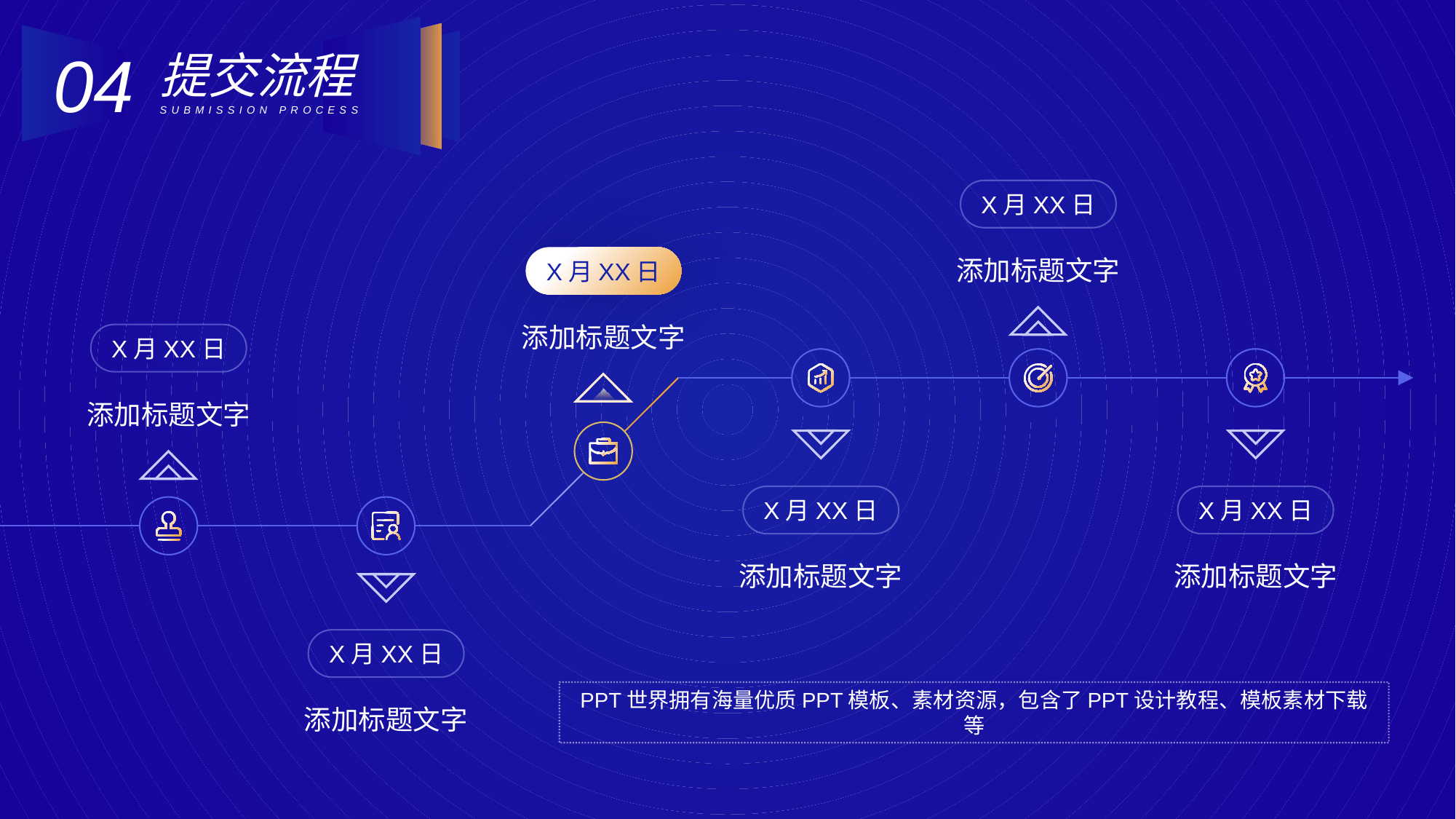

04

提交流程
SUBMISSION PROCESS
X月XX日
X月XX日
添加标题文字

添加标题文字

X月XX日

添加标题文字

X月XX日
X月XX日

添加标题文字
添加标题文字

X月XX日
PPT世界拥有海量优质PPT模板、素材资源，包含了PPT设计教程、模板素材下载等
添加标题文字